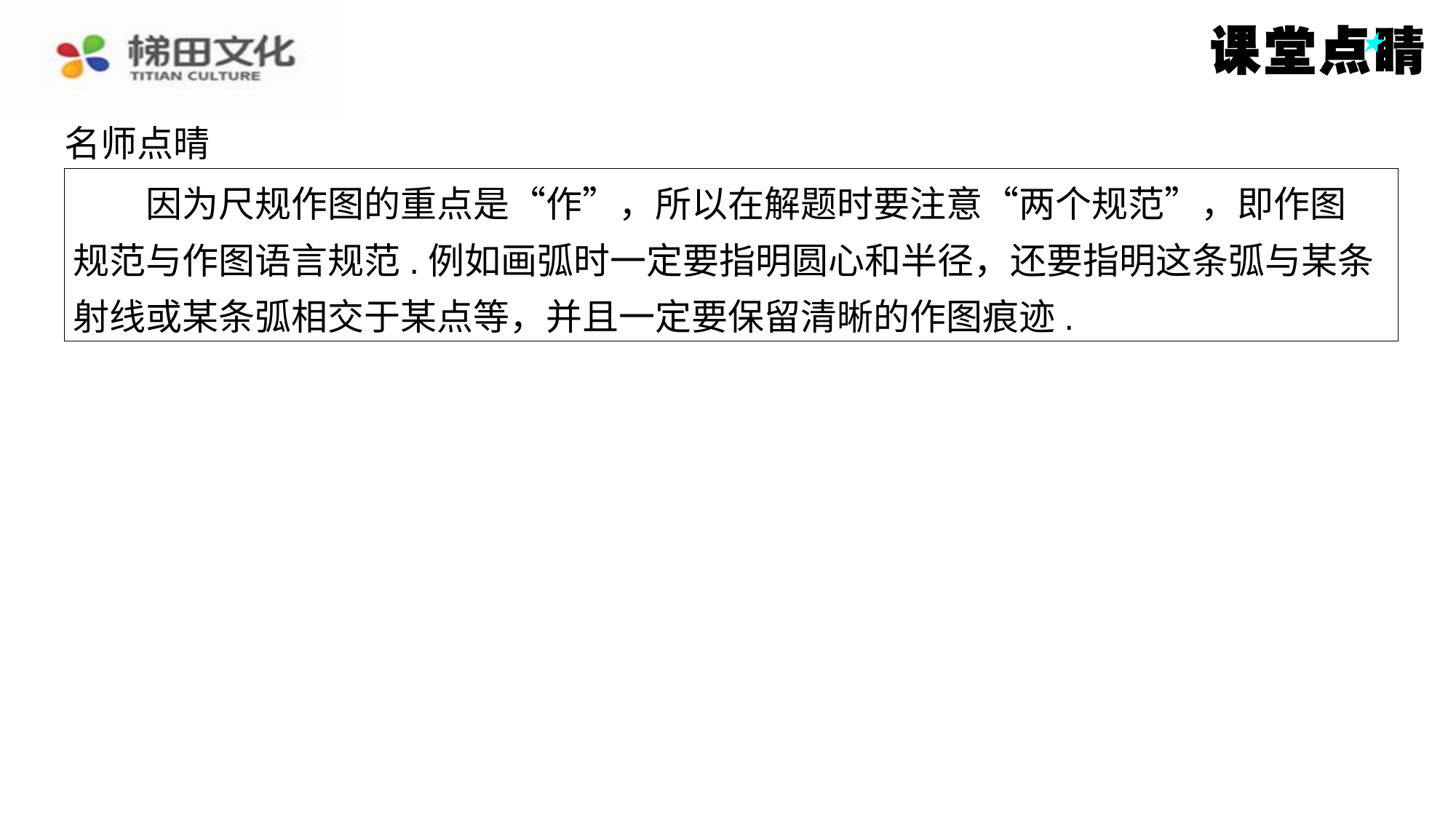

名师点晴
　　因为尺规作图的重点是“作”，所以在解题时要注意“两个规范”，即作图
规范与作图语言规范.例如画弧时一定要指明圆心和半径，还要指明这条弧与某条
射线或某条弧相交于某点等，并且一定要保留清晰的作图痕迹.